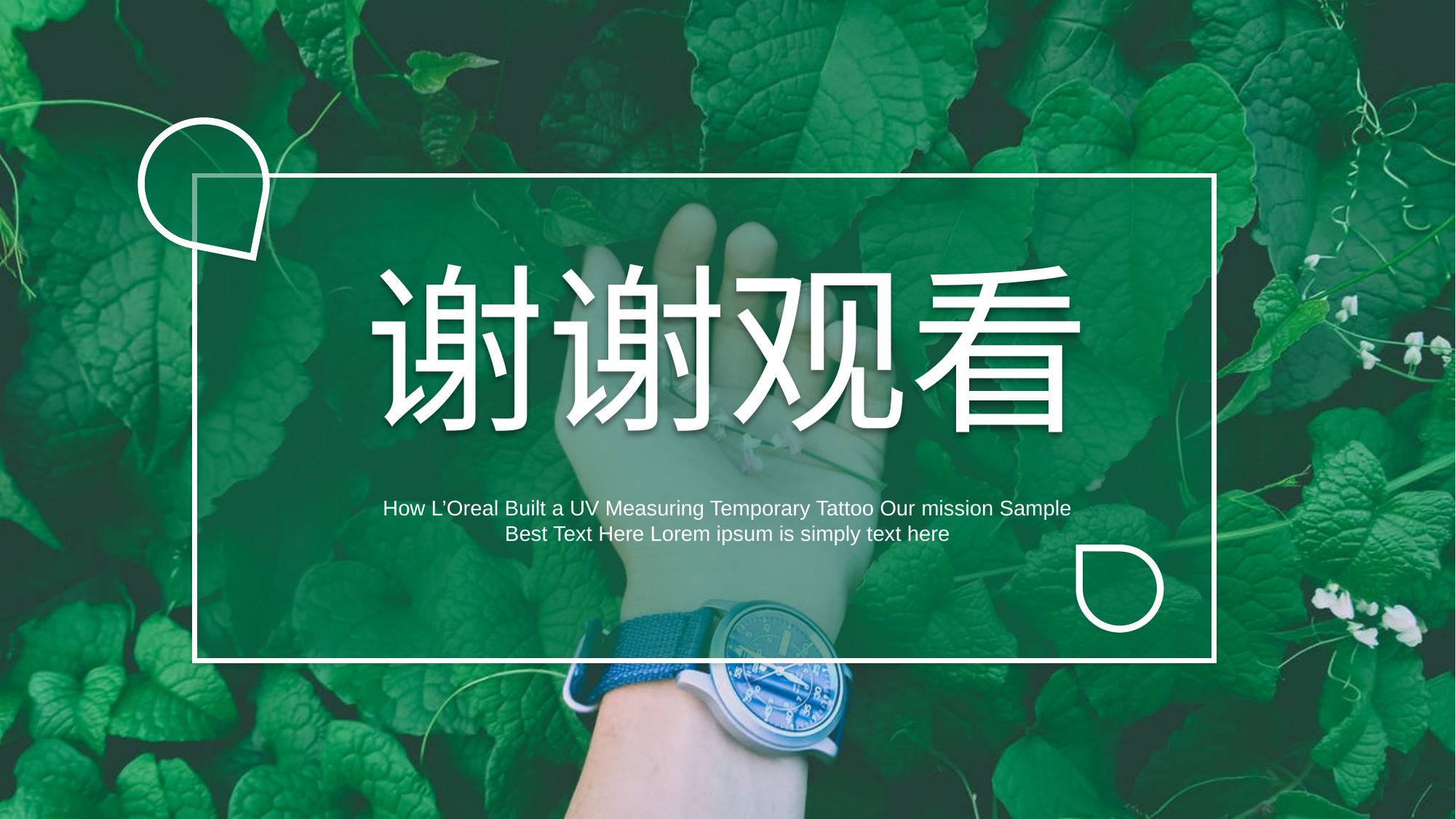

谢谢观看
How L’Oreal Built a UV Measuring Temporary Tattoo Our mission Sample Best Text Here Lorem ipsum is simply text here